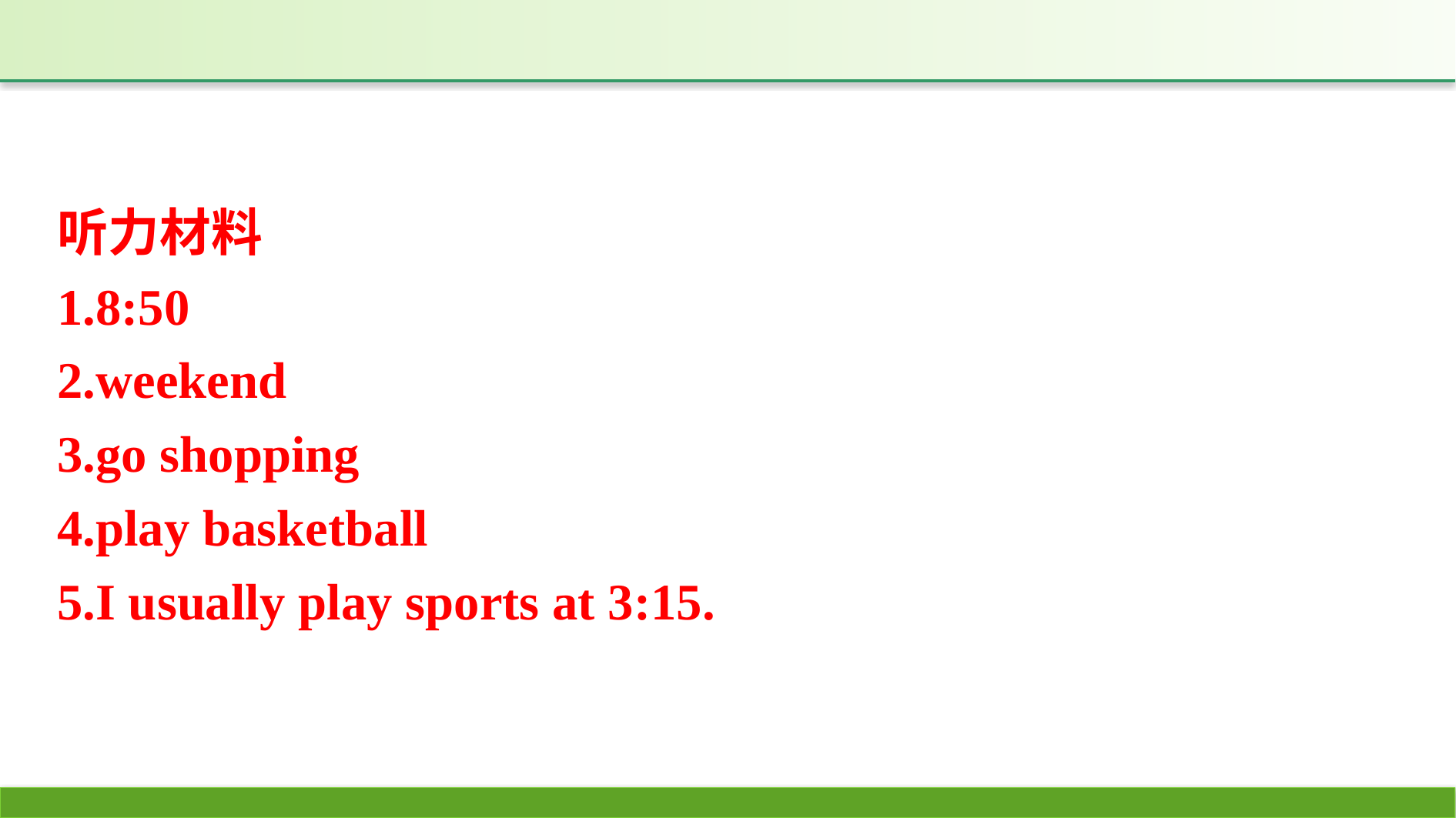

听力材料
1.8:50
2.weekend
3.go shopping
4.play basketball
5.I usually play sports at 3:15.